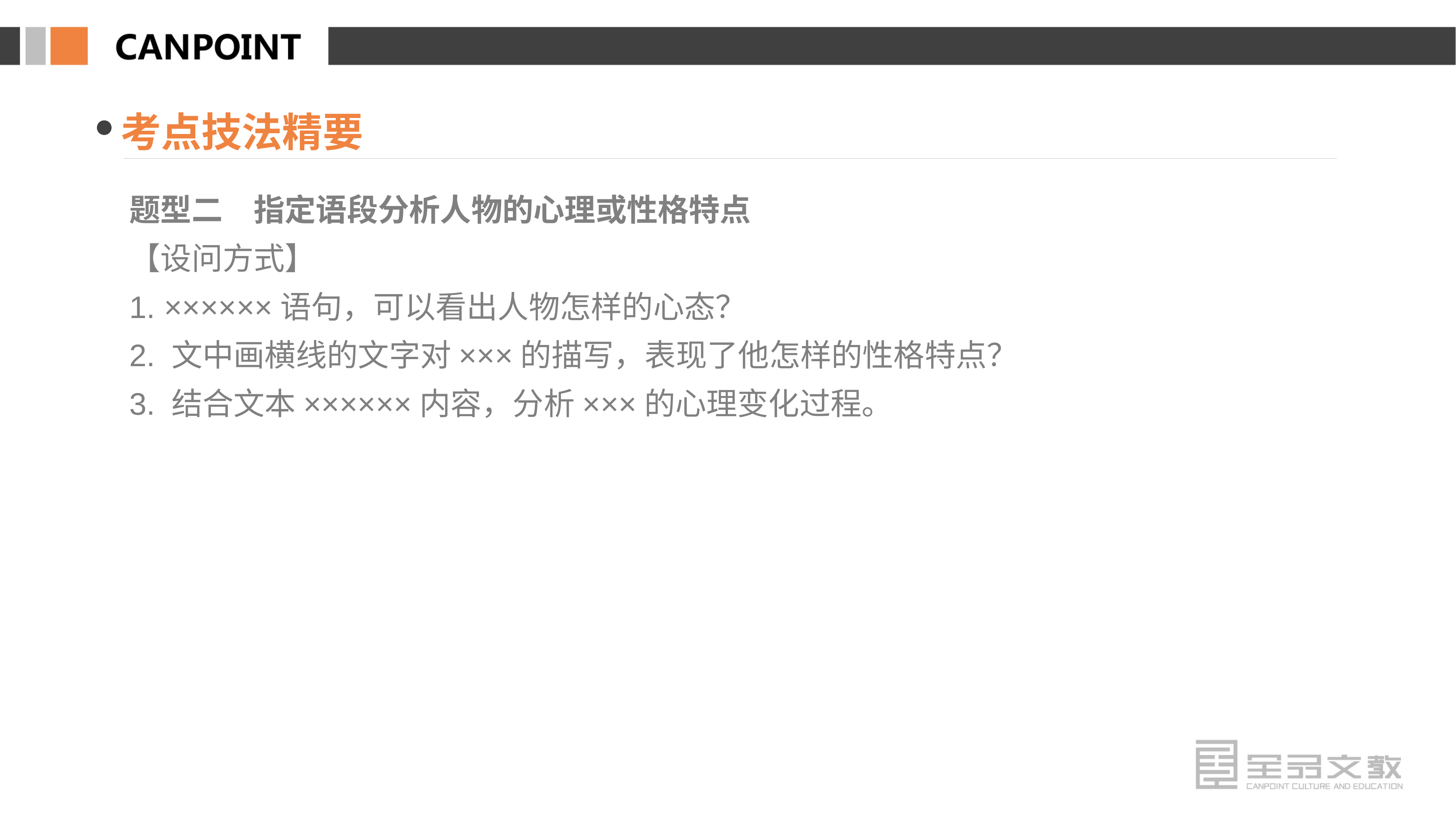

考点技法精要

题型二　指定语段分析人物的心理或性格特点
【设问方式】
1. ××××××语句，可以看出人物怎样的心态？
2. 文中画横线的文字对×××的描写，表现了他怎样的性格特点？
3. 结合文本××××××内容，分析×××的心理变化过程。